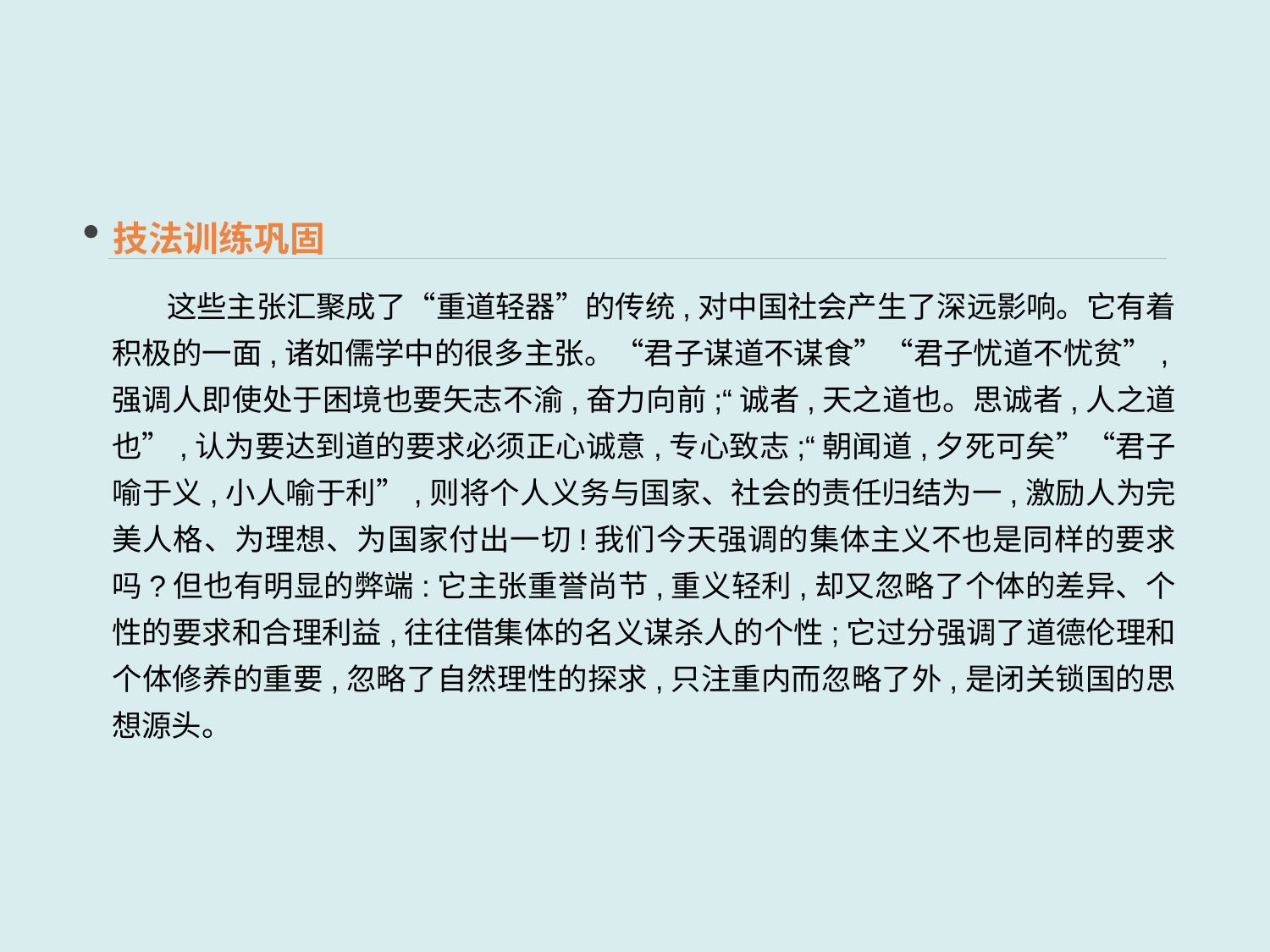

技法训练巩固

       这些主张汇聚成了“重道轻器”的传统,对中国社会产生了深远影响。它有着积极的一面,诸如儒学中的很多主张。“君子谋道不谋食”“君子忧道不忧贫”,强调人即使处于困境也要矢志不渝,奋力向前;“诚者,天之道也。思诚者,人之道也”,认为要达到道的要求必须正心诚意,专心致志;“朝闻道,夕死可矣”“君子喻于义,小人喻于利”,则将个人义务与国家、社会的责任归结为一,激励人为完美人格、为理想、为国家付出一切!我们今天强调的集体主义不也是同样的要求吗?但也有明显的弊端:它主张重誉尚节,重义轻利,却又忽略了个体的差异、个性的要求和合理利益,往往借集体的名义谋杀人的个性;它过分强调了道德伦理和个体修养的重要,忽略了自然理性的探求,只注重内而忽略了外,是闭关锁国的思想源头。